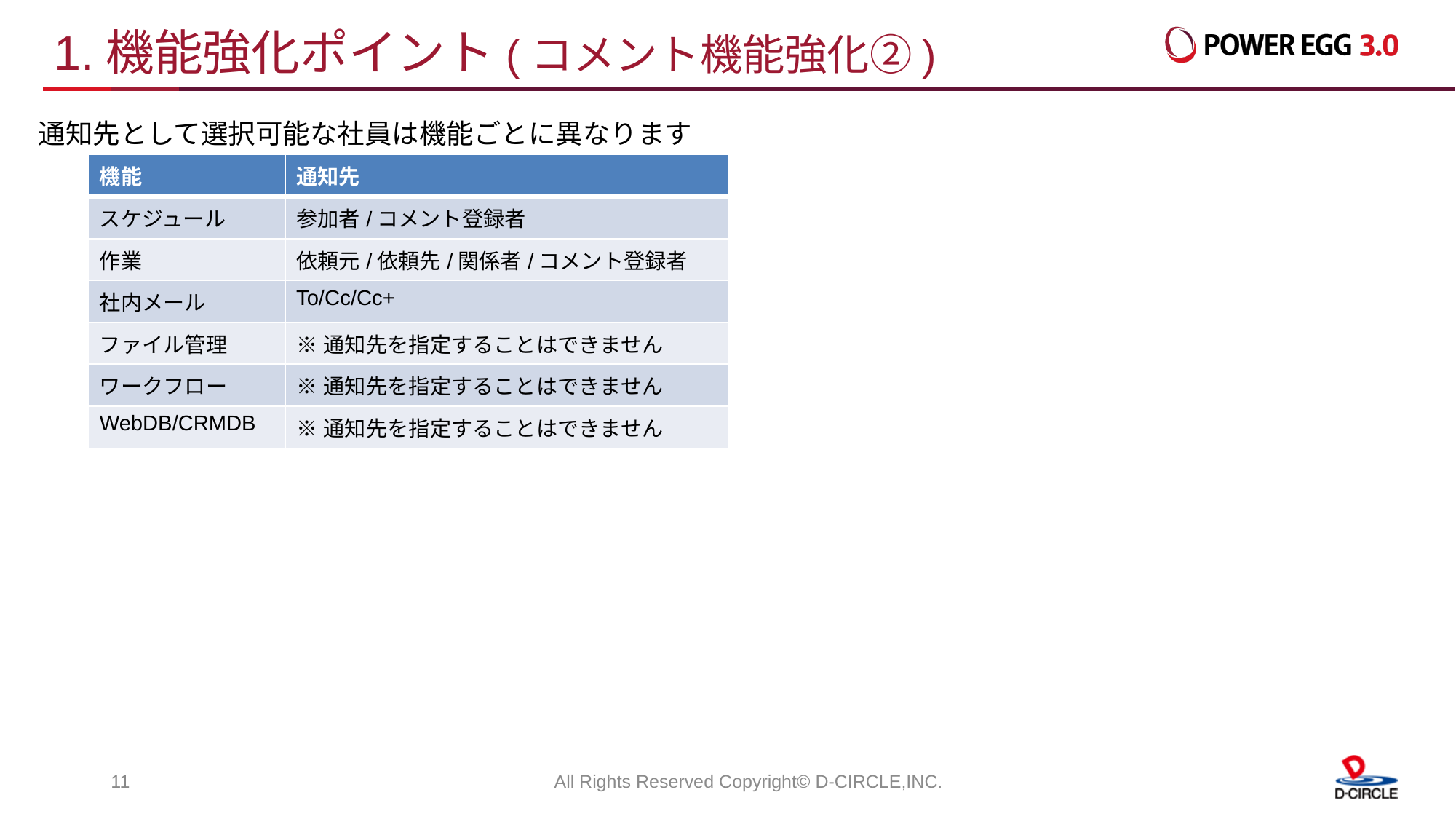

# 1.機能強化ポイント(コメント機能強化②)
通知先として選択可能な社員は機能ごとに異なります
| 機能 | 通知先 |
| --- | --- |
| スケジュール | 参加者/コメント登録者 |
| 作業 | 依頼元/依頼先/関係者/コメント登録者 |
| 社内メール | To/Cc/Cc+ |
| ファイル管理 | ※通知先を指定することはできません |
| ワークフロー | ※通知先を指定することはできません |
| WebDB/CRMDB | ※通知先を指定することはできません |
11
All Rights Reserved Copyright© D-CIRCLE,INC.